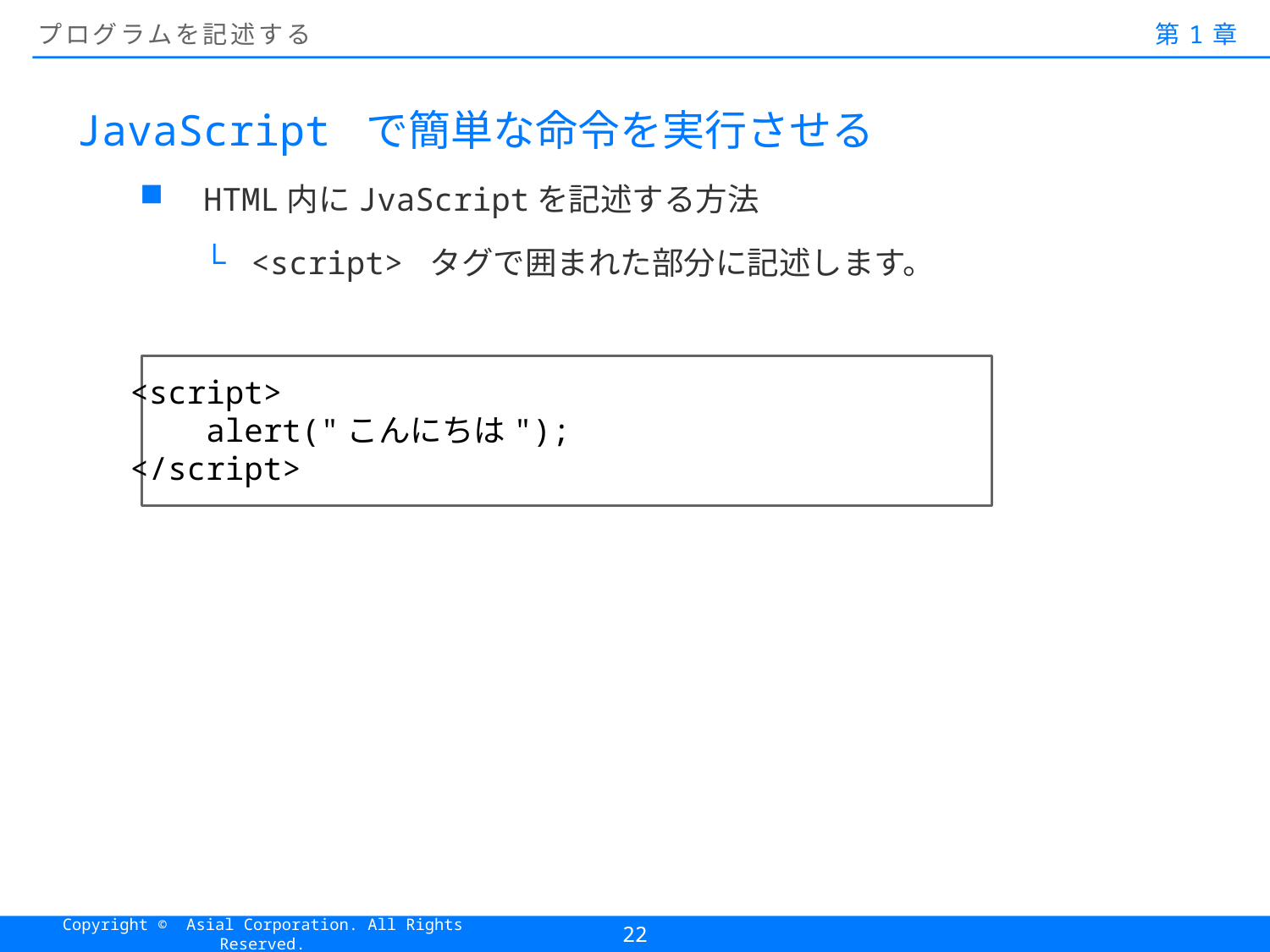

# プログラムを記述する
第1章
JavaScript で簡単な命令を実行させる
HTML内にJvaScriptを記述する方法
<script> タグで囲まれた部分に記述します。

<script>
    alert("こんにちは");
</script>
22